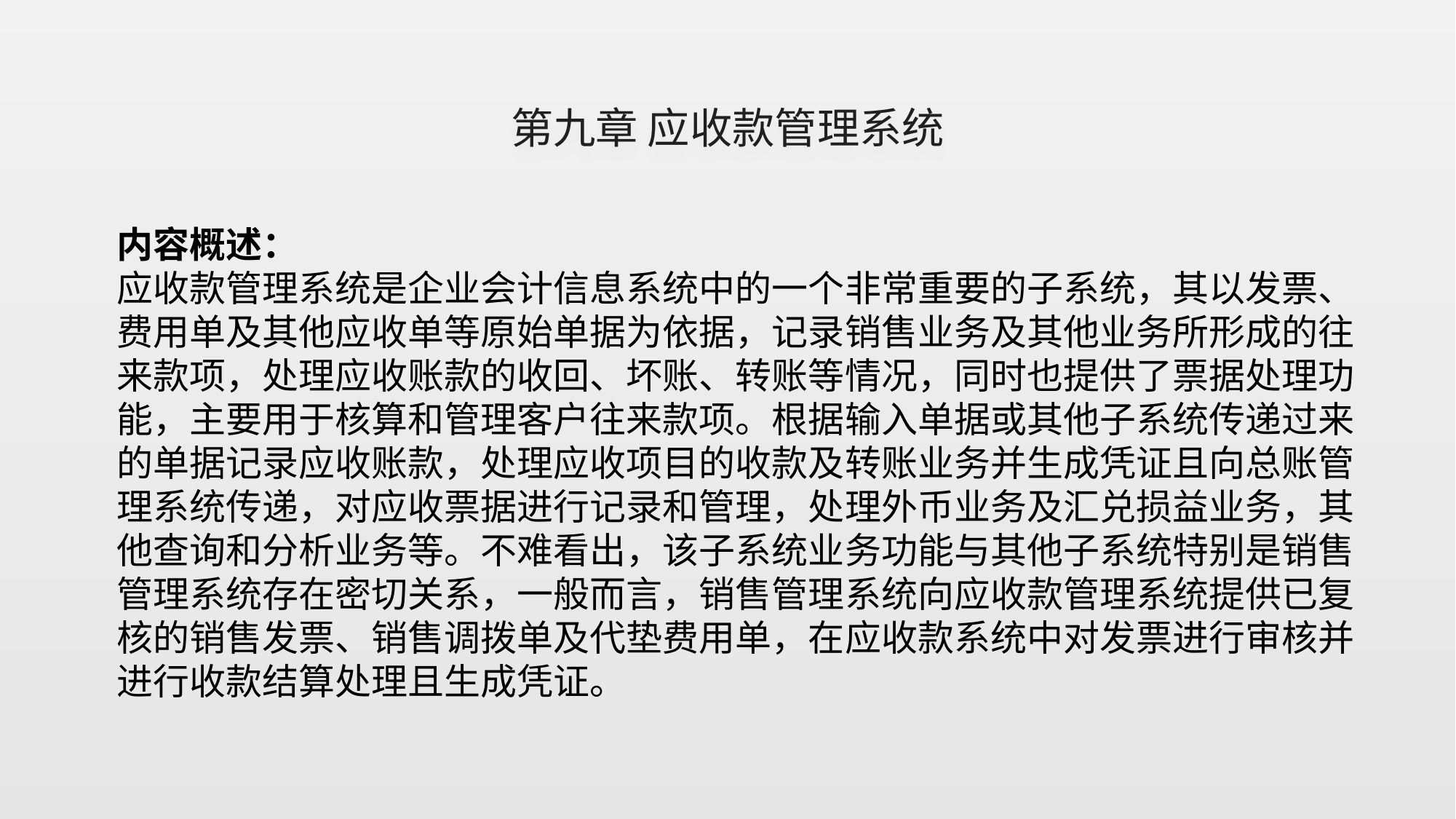

# 第九章 应收款管理系统

内容概述：
应收款管理系统是企业会计信息系统中的一个非常重要的子系统，其以发票、费用单及其他应收单等原始单据为依据，记录销售业务及其他业务所形成的往来款项，处理应收账款的收回、坏账、转账等情况，同时也提供了票据处理功能，主要用于核算和管理客户往来款项。根据输入单据或其他子系统传递过来的单据记录应收账款，处理应收项目的收款及转账业务并生成凭证且向总账管理系统传递，对应收票据进行记录和管理，处理外币业务及汇兑损益业务，其他查询和分析业务等。不难看出，该子系统业务功能与其他子系统特别是销售管理系统存在密切关系，一般而言，销售管理系统向应收款管理系统提供已复核的销售发票、销售调拨单及代垫费用单，在应收款系统中对发票进行审核并进行收款结算处理且生成凭证。